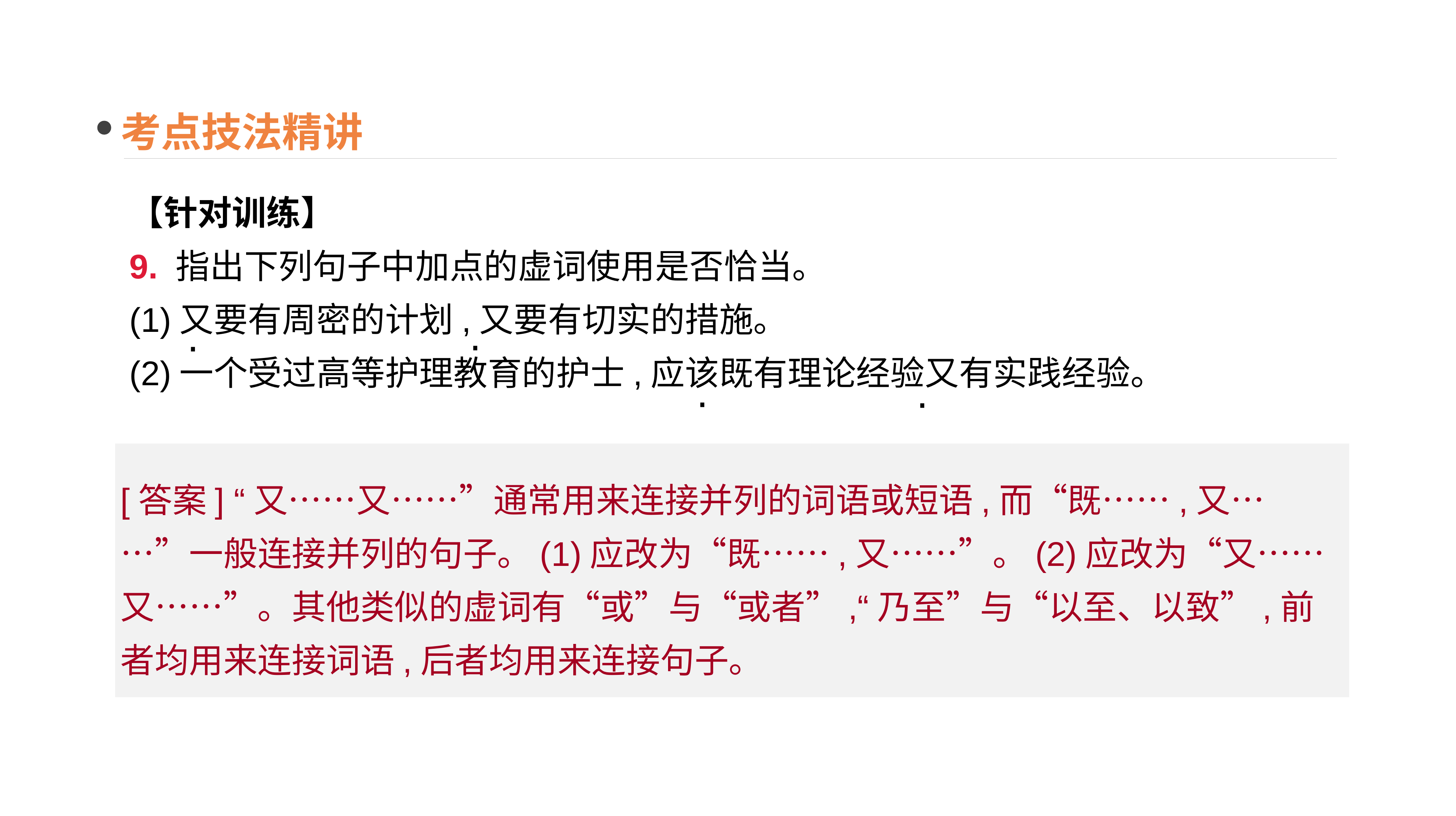

考点技法精讲

【针对训练】
9. 指出下列句子中加点的虚词使用是否恰当。
(1)又要有周密的计划,又要有切实的措施。
(2)一个受过高等护理教育的护士,应该既有理论经验又有实践经验。
·
·
 ·
·

[答案] “又……又……”通常用来连接并列的词语或短语,而“既……,又……”一般连接并列的句子。(1)应改为“既……,又……”。(2)应改为“又……又……”。其他类似的虚词有“或”与“或者”,“乃至”与“以至、以致”,前者均用来连接词语,后者均用来连接句子。